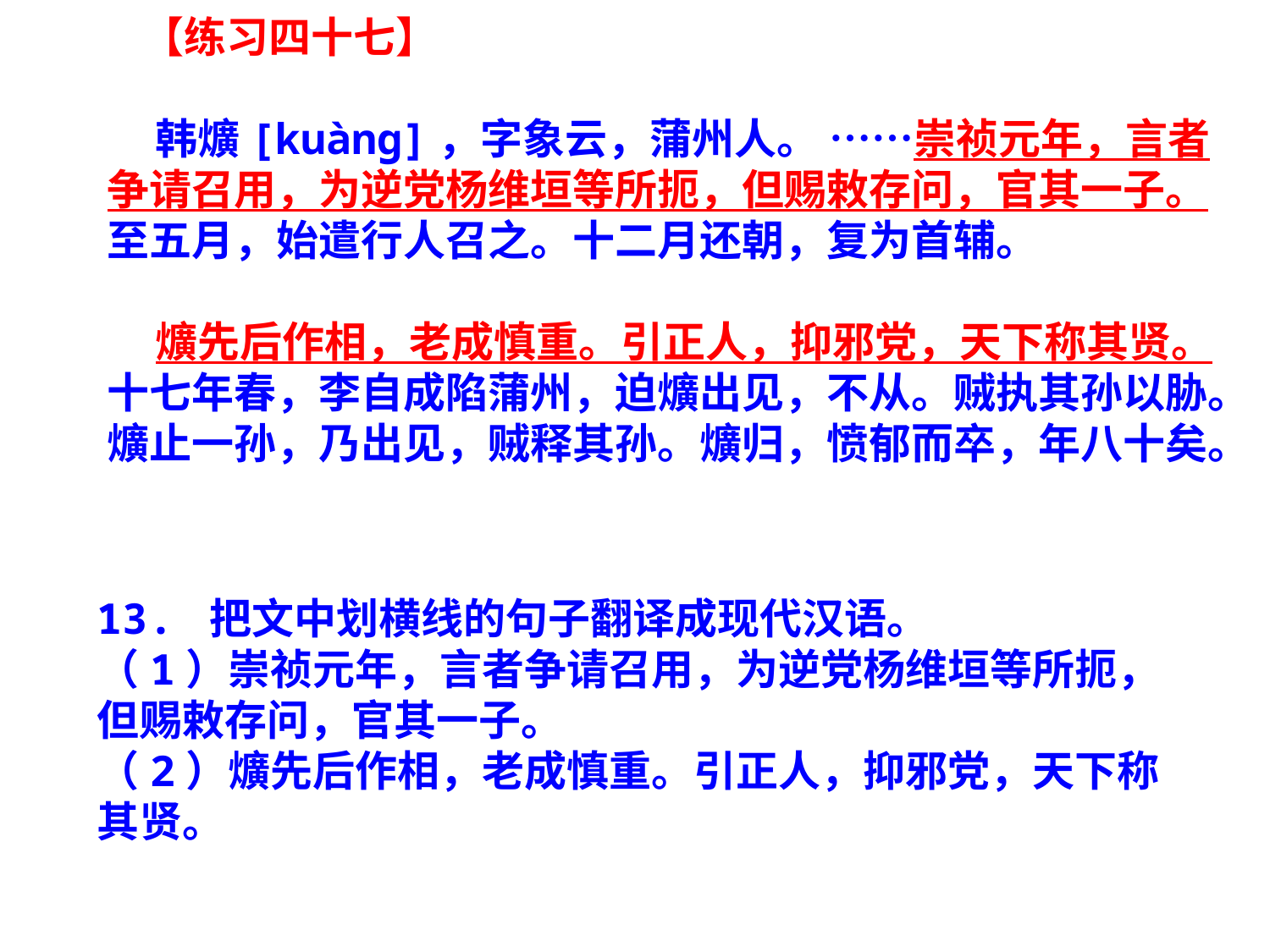

【练习四十七】
    韩爌[kuàng]，字象云，蒲州人。 ……崇祯元年，言者争请召用，为逆党杨维垣等所扼，但赐敕存问，官其一子。至五月，始遣行人召之。十二月还朝，复为首辅。

    爌先后作相，老成慎重。引正人，抑邪党，天下称其贤。十七年春，李自成陷蒲州，迫爌出见，不从。贼执其孙以胁。爌止一孙，乃出见，贼释其孙。爌归，愤郁而卒，年八十矣。

13. 把文中划横线的句子翻译成现代汉语。
（1）崇祯元年，言者争请召用，为逆党杨维垣等所扼，但赐敕存问，官其一子。
（2）爌先后作相，老成慎重。引正人，抑邪党，天下称其贤。